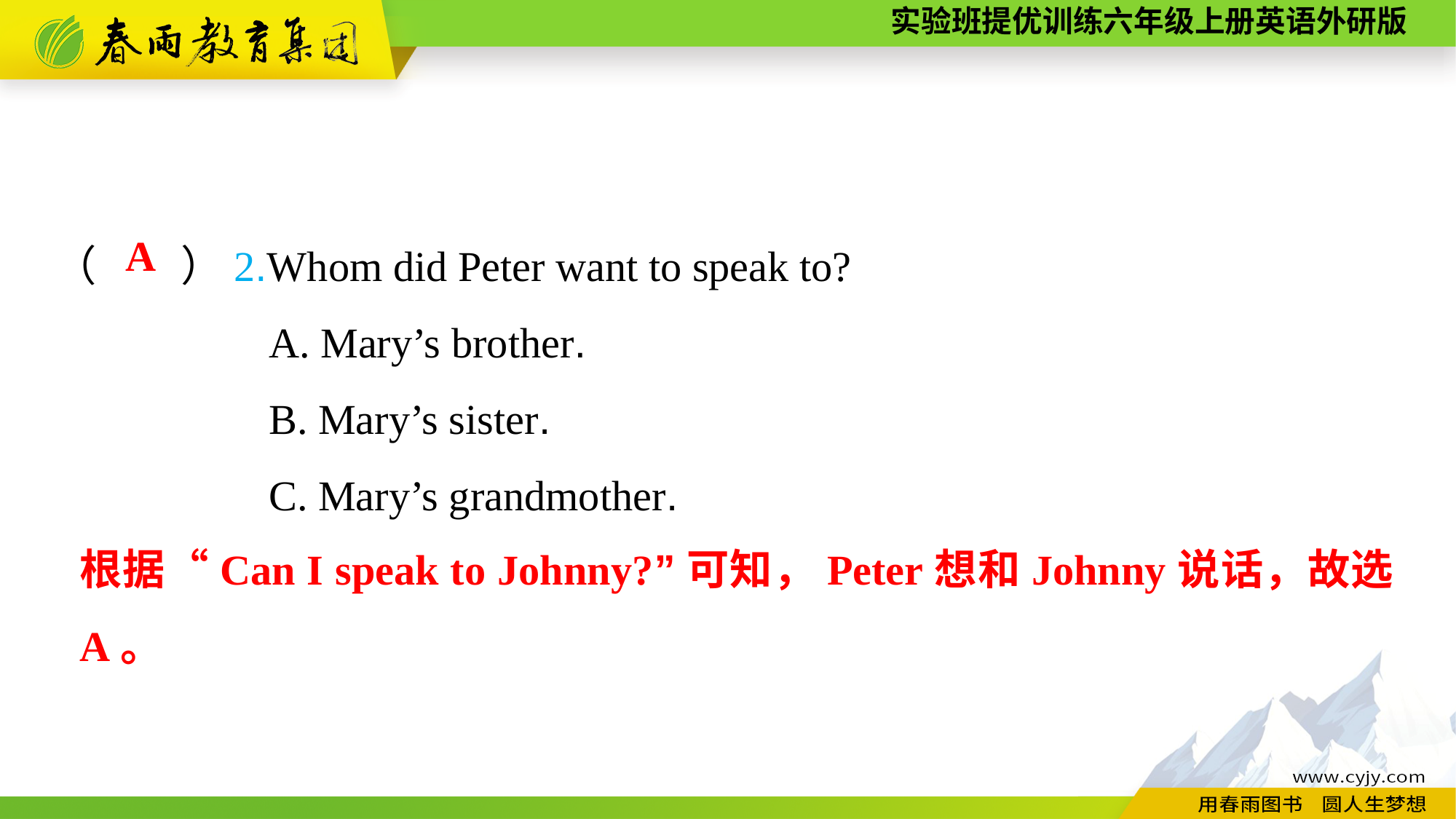

（　　）2.Whom did Peter want to speak to?
A. Mary’s brother.
B. Mary’s sister.
C. Mary’s grandmother.
A
根据“Can I speak to Johnny?”可知，Peter想和Johnny说话，故选A。